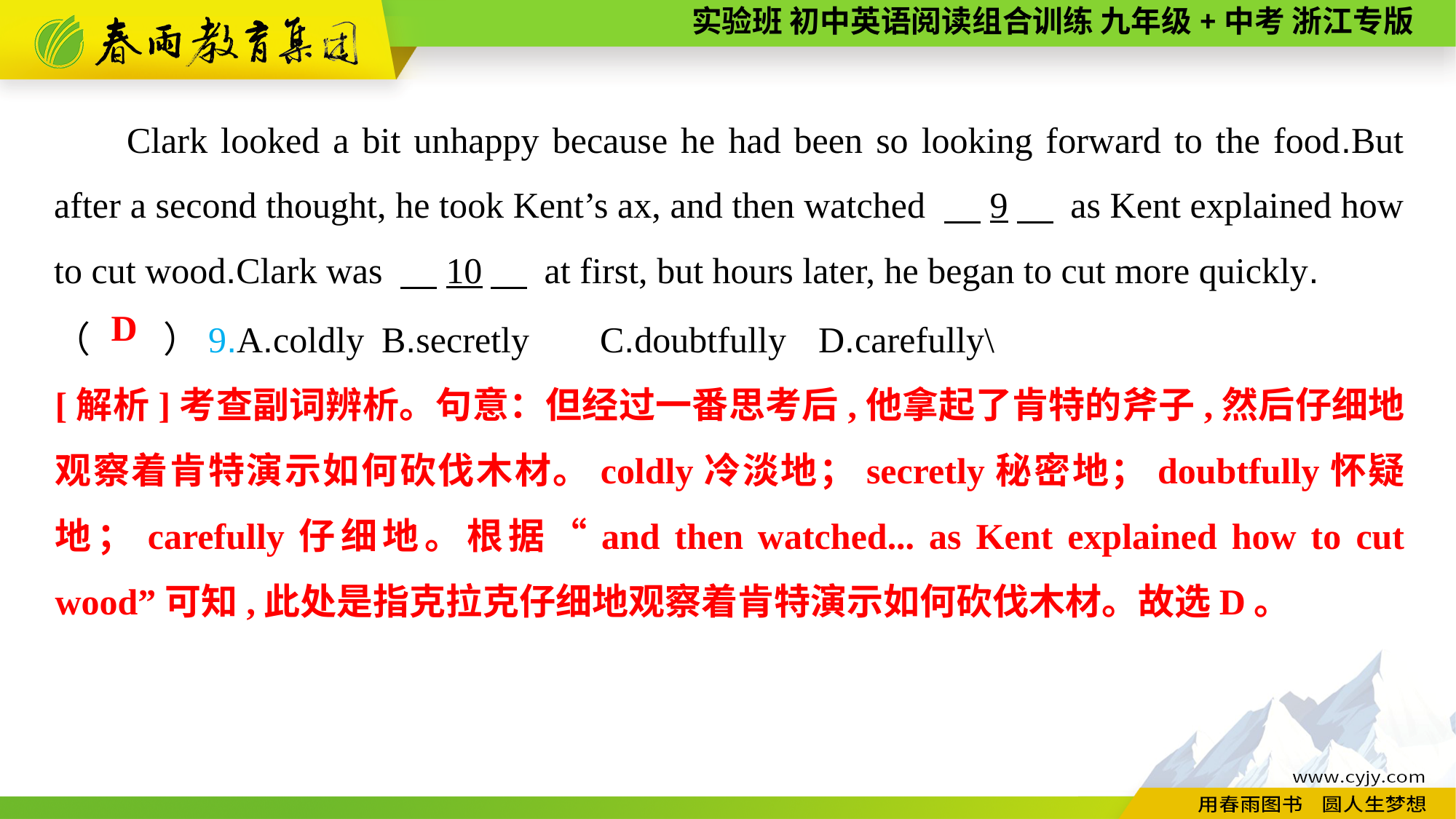

Clark looked a bit unhappy because he had been so looking forward to the food.But after a second thought, he took Kent’s ax, and then watched 　9　 as Kent explained how to cut wood.Clark was 　10　 at first, but hours later, he began to cut more quickly.
（　　）9.A.coldly	B.secretly	C.doubtfully	D.carefully\
D
[解析]考查副词辨析。句意：但经过一番思考后,他拿起了肯特的斧子,然后仔细地观察着肯特演示如何砍伐木材。coldly冷淡地；secretly秘密地；doubtfully怀疑地；carefully仔细地。根据“and then watched... as Kent explained how to cut wood”可知,此处是指克拉克仔细地观察着肯特演示如何砍伐木材。故选D。